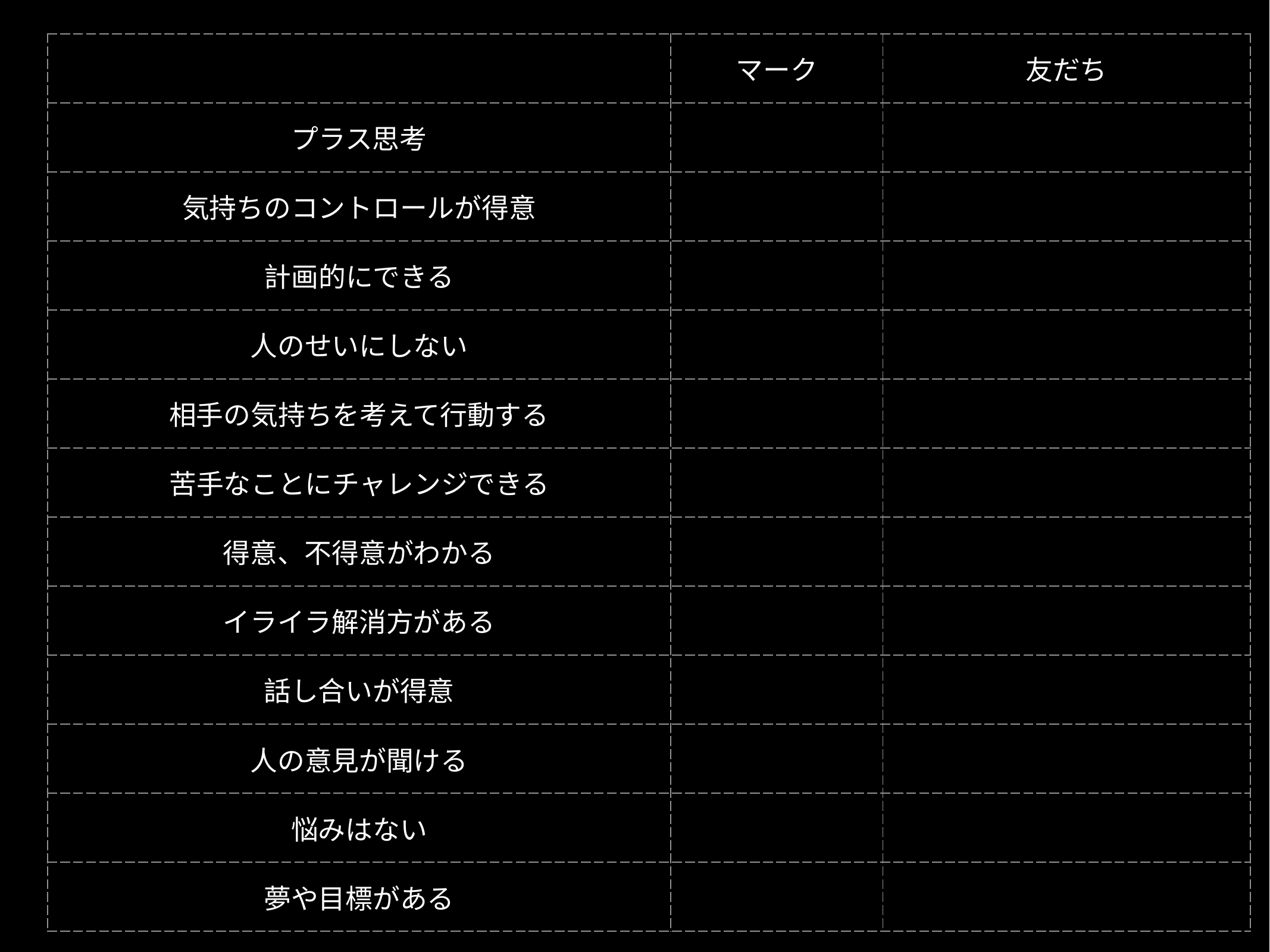

|  | マーク | 友だち |
| --- | --- | --- |
| プラス思考 |  |  |
| 気持ちのコントロールが得意 |  |  |
| 計画的にできる |  |  |
| 人のせいにしない |  |  |
| 相手の気持ちを考えて行動する |  |  |
| 苦手なことにチャレンジできる |  |  |
| 得意、不得意がわかる |  |  |
| イライラ解消方がある |  |  |
| 話し合いが得意 |  |  |
| 人の意見が聞ける |  |  |
| 悩みはない |  |  |
| 夢や目標がある |  |  |